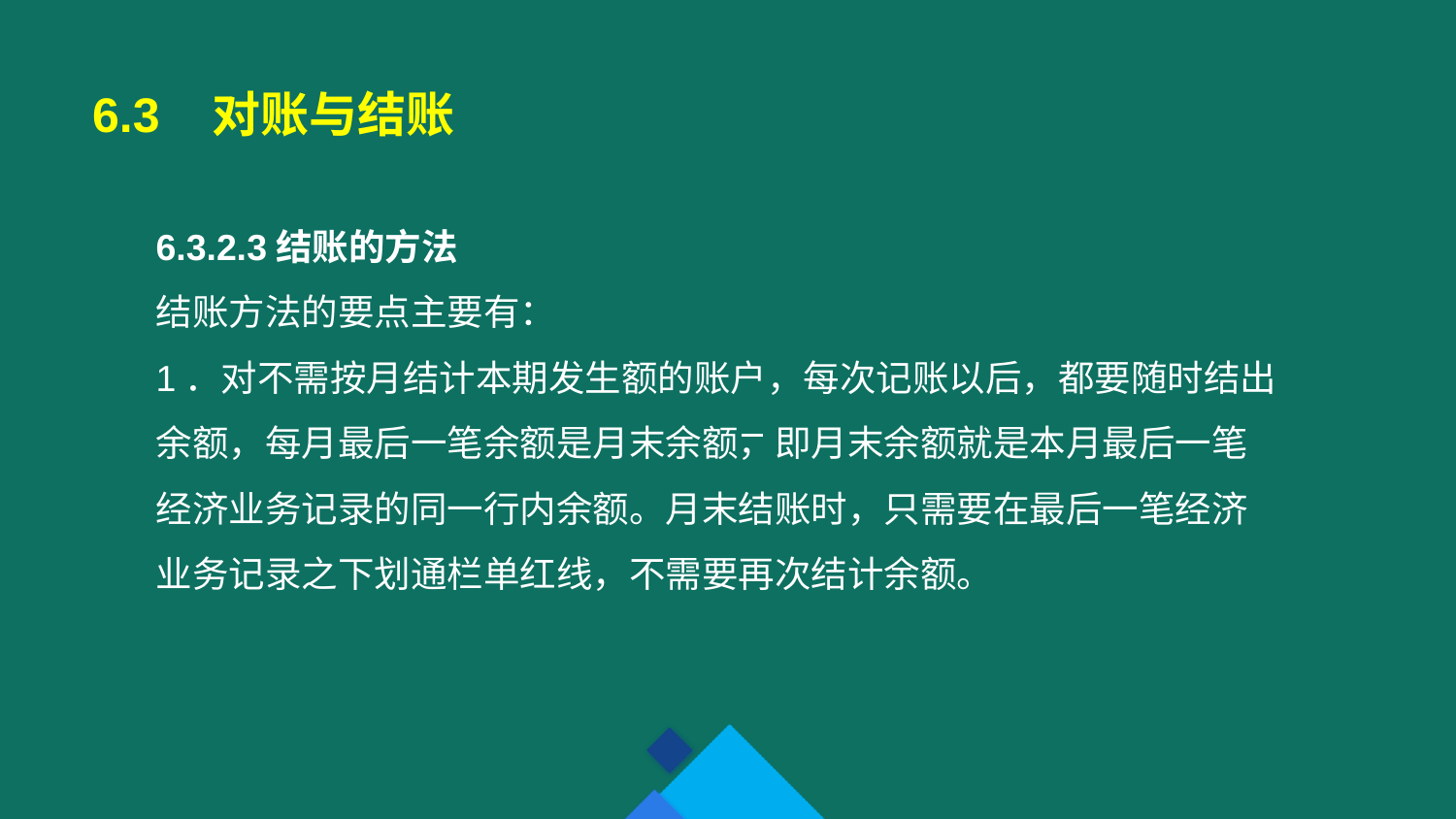

6.3   对账与结账

6.3.2.3结账的方法
结账方法的要点主要有：
1．对不需按月结计本期发生额的账户，每次记账以后，都要随时结出余额，每月最后一笔余额是月末余额，即月末余额就是本月最后一笔经济业务记录的同一行内余额。月末结账时，只需要在最后一笔经济业务记录之下划通栏单红线，不需要再次结计余额。